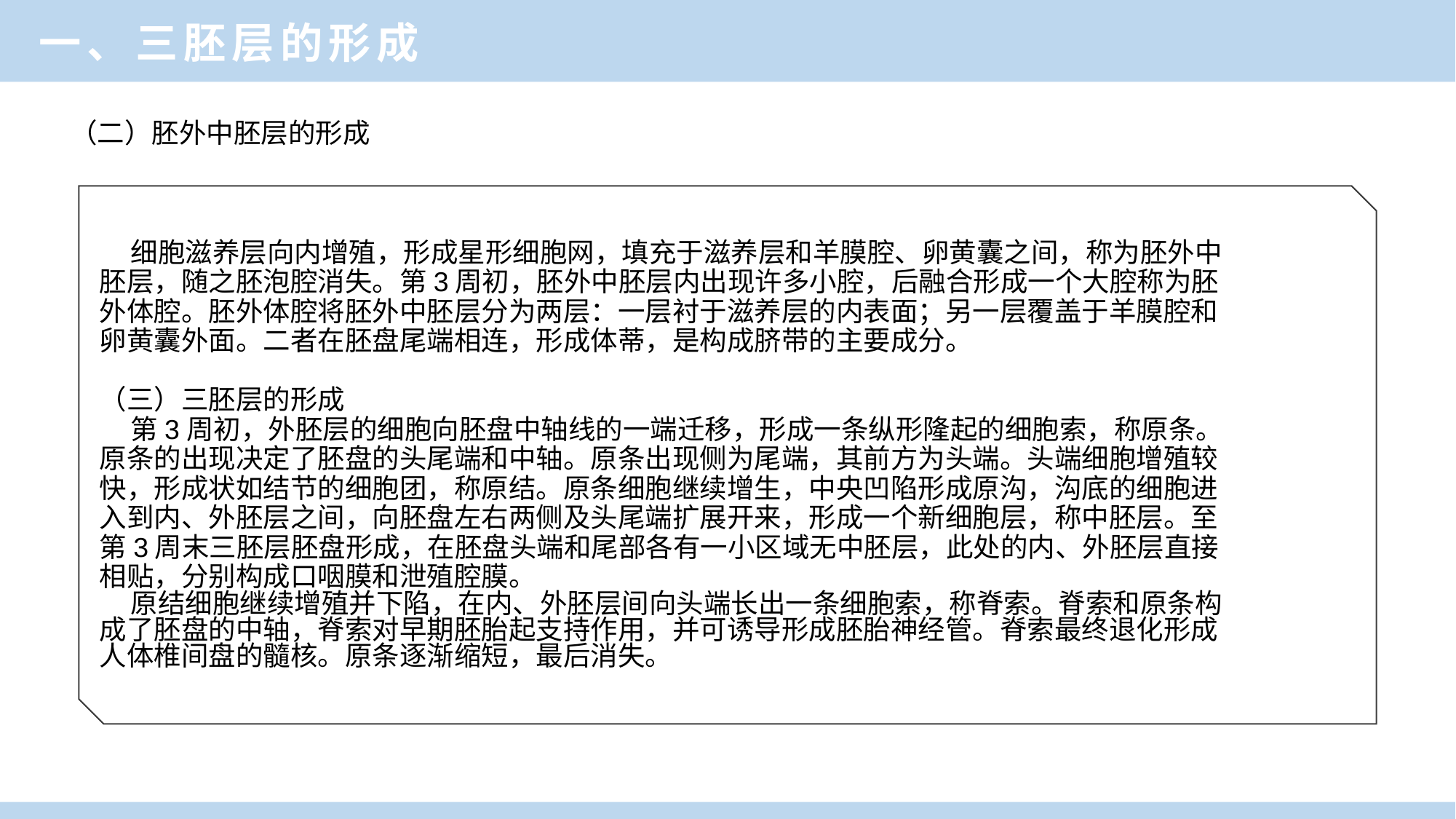

一、三胚层的形成

（二）胚外中胚层的形成

    细胞滋养层向内增殖，形成星形细胞网，填充于滋养层和羊膜腔、卵黄囊之间，称为胚外中胚层，随之胚泡腔消失。第3周初，胚外中胚层内出现许多小腔，后融合形成一个大腔称为胚外体腔。胚外体腔将胚外中胚层分为两层：一层衬于滋养层的内表面；另一层覆盖于羊膜腔和卵黄囊外面。二者在胚盘尾端相连，形成体蒂，是构成脐带的主要成分。

（三）三胚层的形成
    第3周初，外胚层的细胞向胚盘中轴线的一端迁移，形成一条纵形隆起的细胞索，称原条。原条的出现决定了胚盘的头尾端和中轴。原条出现侧为尾端，其前方为头端。头端细胞增殖较快，形成状如结节的细胞团，称原结。原条细胞继续增生，中央凹陷形成原沟，沟底的细胞进入到内、外胚层之间，向胚盘左右两侧及头尾端扩展开来，形成一个新细胞层，称中胚层。至第3周末三胚层胚盘形成，在胚盘头端和尾部各有一小区域无中胚层，此处的内、外胚层直接相贴，分别构成口咽膜和泄殖腔膜。
    原结细胞继续增殖并下陷，在内、外胚层间向头端长出一条细胞索，称脊索。脊索和原条构成了胚盘的中轴，脊索对早期胚胎起支持作用，并可诱导形成胚胎神经管。脊索最终退化形成人体椎间盘的髓核。原条逐渐缩短，最后消失。